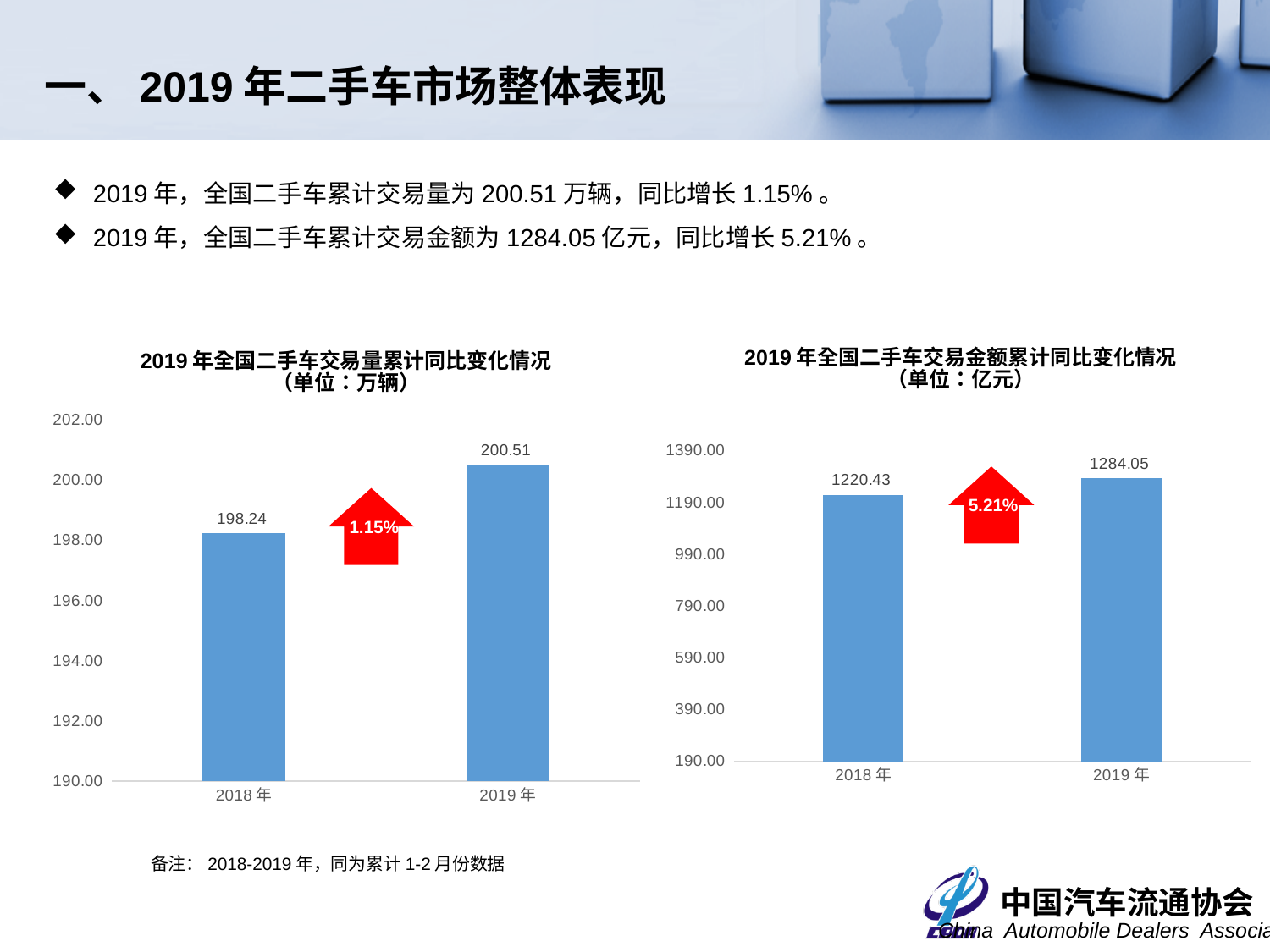

一、2019年二手车市场整体表现
2019年，全国二手车累计交易量为200.51万辆，同比增长1.15%。
2019年，全国二手车累计交易金额为1284.05亿元，同比增长5.21%。

### Chart: 2019年全国二手车交易量累计同比变化情况
（单位：万辆）

| Category | 合计 |
|---|---|
| 2018年 | 198.23579999999998 |
| 2019年 | 200.5118 |

### Chart: 2019年全国二手车交易金额累计同比变化情况
（单位：亿元）

| Category | 合计 |
|---|---|
| 2018年 | 1220.42638665519 |
| 2019年 | 1284.0499415201912 |
5.21%

1.15%
备注：2018-2019年，同为累计1-2月份数据